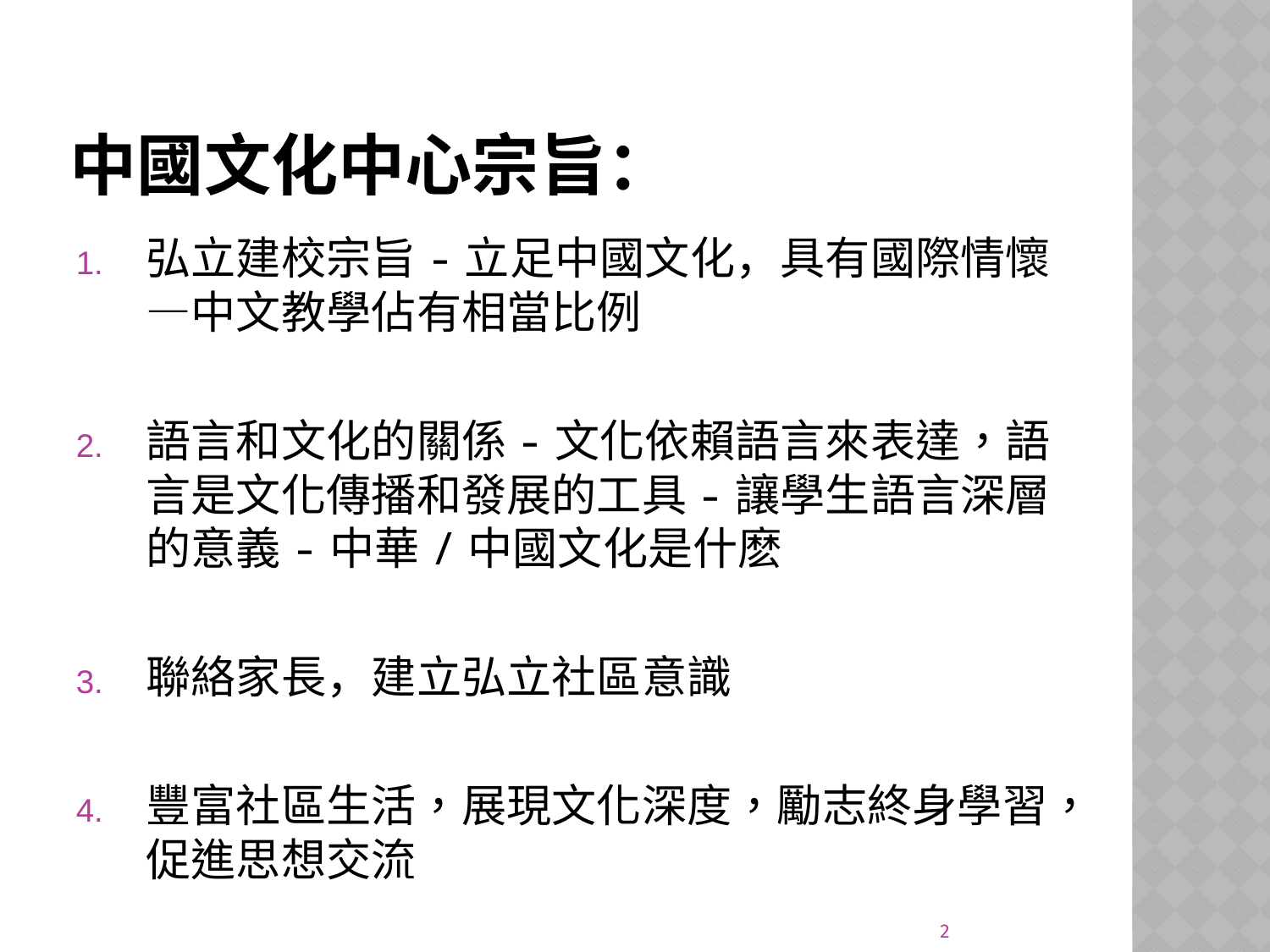

# 中國文化中心宗旨：
弘立建校宗旨-立足中國文化，具有國際情懷—中文教學佔有相當比例

語言和文化的關係-文化依賴語言來表達，語言是文化傳播和發展的工具-讓學生語言深層的意義-中華/中國文化是什麽

聯絡家長，建立弘立社區意識

豐富社區生活，展現文化深度，勵志終身學習，促進思想交流

2